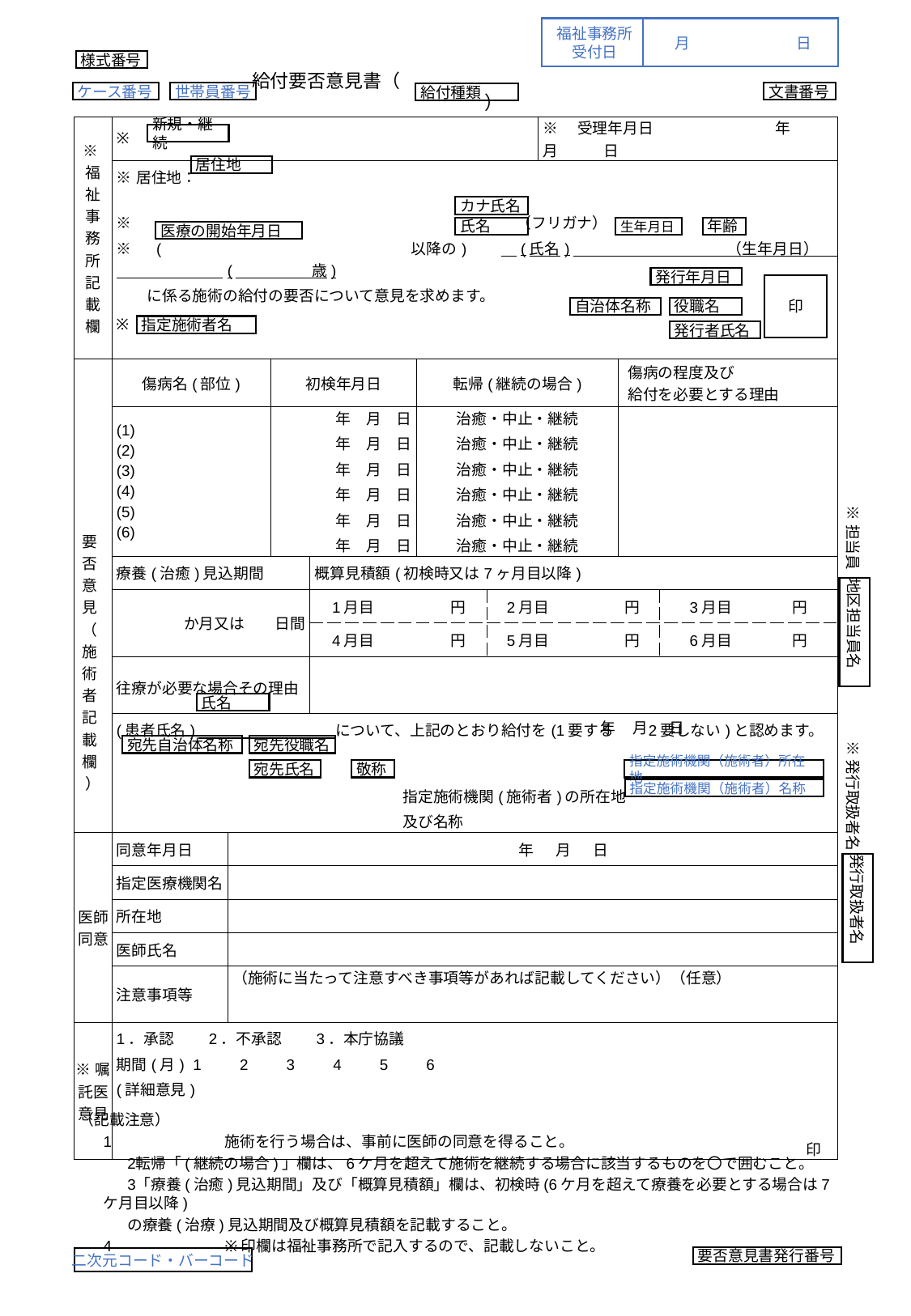

福祉事務所
受付日
月	日
様式番号
給付要否意見書（　　　　　　　　　　　　　　　　　　）
文書番号
ケース番号
世帯員番号
給付種類
| ※福祉事務所記載欄 | ※ |  |  |  |  |  | ※　受理年月日　　　　　　　　年　　　月　　　日 |  |  |
| --- | --- | --- | --- | --- | --- | --- | --- | --- | --- |
|  | ※居住地： ※　　　　　　　　　　　　　　　　　　　　　　　　　（フリガナ） ※　(　　　　　　　　　　　　　　　　以降の)　　　(氏名)　　　　　　　　　　（生年月日） 　　　　　　　　(　　　　　歳) に係る施術の給付の要否について意見を求めます。 |  |  |  |  |  |  |  |  |
| 要否意見（施術者記載欄） | 傷病名(部位) |  | 初検年月日 |  | 転帰(継続の場合) |  |  | 傷病の程度及び 給付を必要とする理由 |  |
|  | (1) (2) (3) (4) (5) (6) |  | 年　月　日 年　月　日 年　月　日 年　月　日 年　月　日 年　月　日 |  | 治癒・中止・継続 治癒・中止・継続 治癒・中止・継続 治癒・中止・継続 治癒・中止・継続 治癒・中止・継続 |  |  |  |  |
|  | 療養(治癒)見込期間 |  |  | 概算見積額(初検時又は7ヶ月目以降) |  |  |  |  |  |
|  | か月又は　　日間 |  |  | 1月目　　　　　円 |  | 2月目　　　　　円 |  |  | 3月目　　　　円 |
|  |  |  |  | 4月目　　　　　円 |  | 5月目　　　　　円 |  |  | 6月目　　　　円 |
|  | 往療が必要な場合その理由 |  |  |  |  |  |  |  |  |
|  | (患者氏名)　　　　　　　　　について、上記のとおり給付を(1要する　　2要しない)と認めます。 指定施術機関(施術者)の所在地 及び名称 |  |  |  |  |  |  |  |  |
| 医師同意 | 同意年月日 | 年 　月 　 日 | 年 　月 　 日 |  |  |  |  |  |  |
|  | 指定医療機関名 |  |  |  |  |  |  |  |  |
|  | 所在地 |  |  |  |  |  |  |  |  |
|  | 医師氏名 |  |  |  |  |  |  |  |  |
|  | 注意事項等 | （施術に当たって注意すべき事項等があれば記載してください）（任意） | （施術に当たって注意すべき事項等があれば記載してください）（任意） |  |  |  |  |  |  |
| ※嘱託医意見 | 1．承認　　2．不承認　　3．本庁協議 期間(月) 1　　2　　3　　4　　5　　6 (詳細意見)     印 |  |  |  |  |  |  |  |  |
新規・継続
居住地
カナ氏名
氏名
生年月日
年齢
医療の開始年月日
発行年月日
印
自治体名称
役職名
※
指定施術者名
発行者氏名
※担当員
地区担当員名
氏名
        年     月      日
宛先自治体名称
宛先役職名
※発行取扱者名
宛先氏名
敬称
指定施術機関（施術者）所在地
指定施術機関（施術者）名称
発行取扱者名
（記載注意）
1	施術を行う場合は、事前に医師の同意を得ること。
転帰「(継続の場合)」欄は、6ケ月を超えて施術を継続する場合に該当するものを〇で囲むこと。
「療養(治癒)見込期間」及び「概算見積額」欄は、初検時(6ケ月を超えて療養を必要とする場合は7ケ月目以降)
の療養(治療)見込期間及び概算見積額を記載すること。
4	※印欄は福祉事務所で記入するので、記載しないこと。
要否意見書発行番号
二次元コード・バーコード